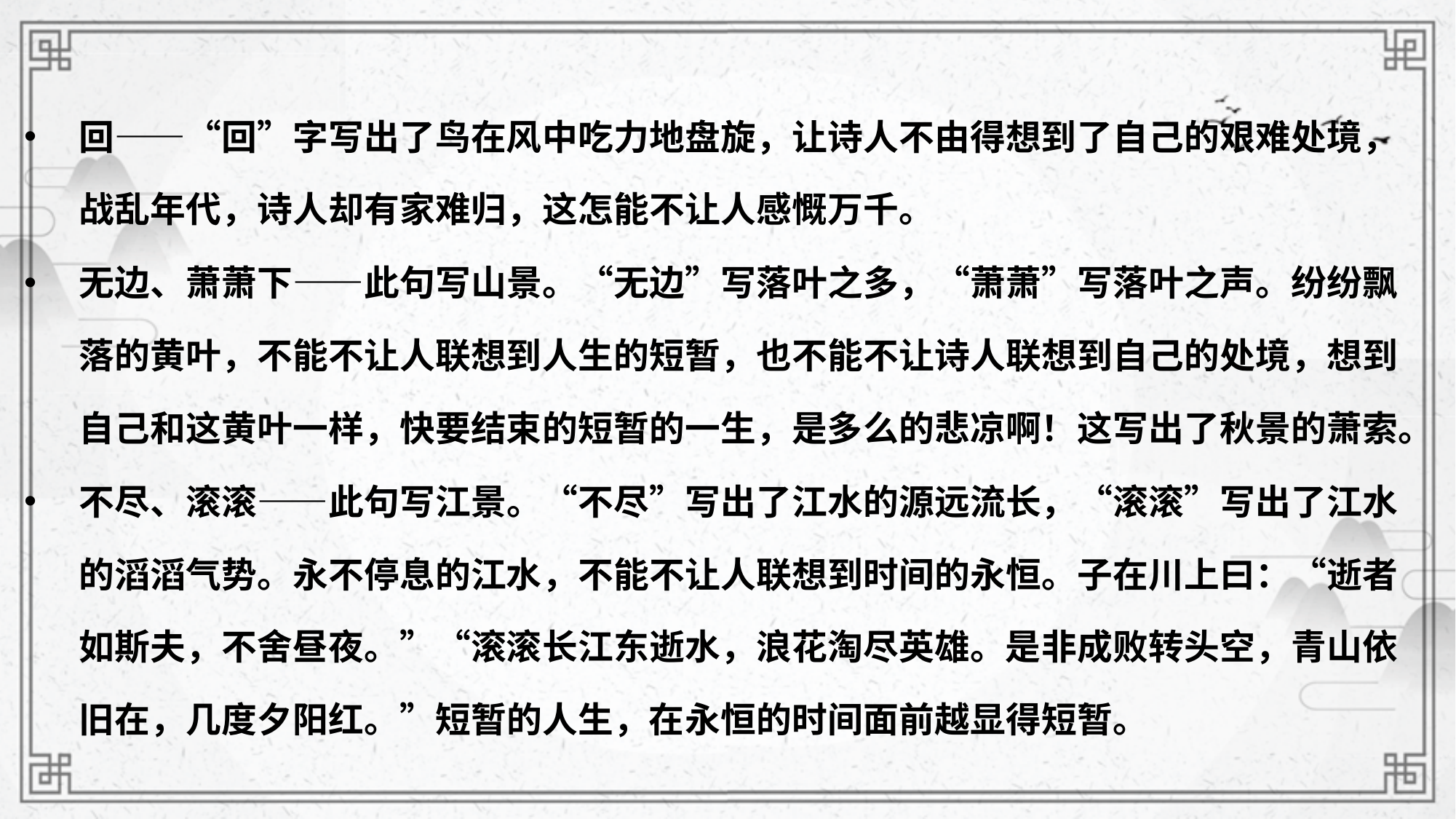

回——“回”字写出了鸟在风中吃力地盘旋，让诗人不由得想到了自己的艰难处境，战乱年代，诗人却有家难归，这怎能不让人感慨万千。
无边、萧萧下——此句写山景。“无边”写落叶之多，“萧萧”写落叶之声。纷纷飘落的黄叶，不能不让人联想到人生的短暂，也不能不让诗人联想到自己的处境，想到自己和这黄叶一样，快要结束的短暂的一生，是多么的悲凉啊！这写出了秋景的萧索。
不尽、滚滚——此句写江景。“不尽”写出了江水的源远流长，“滚滚”写出了江水的滔滔气势。永不停息的江水，不能不让人联想到时间的永恒。子在川上曰：“逝者如斯夫，不舍昼夜。”“滚滚长江东逝水，浪花淘尽英雄。是非成败转头空，青山依旧在，几度夕阳红。”短暂的人生，在永恒的时间面前越显得短暂。